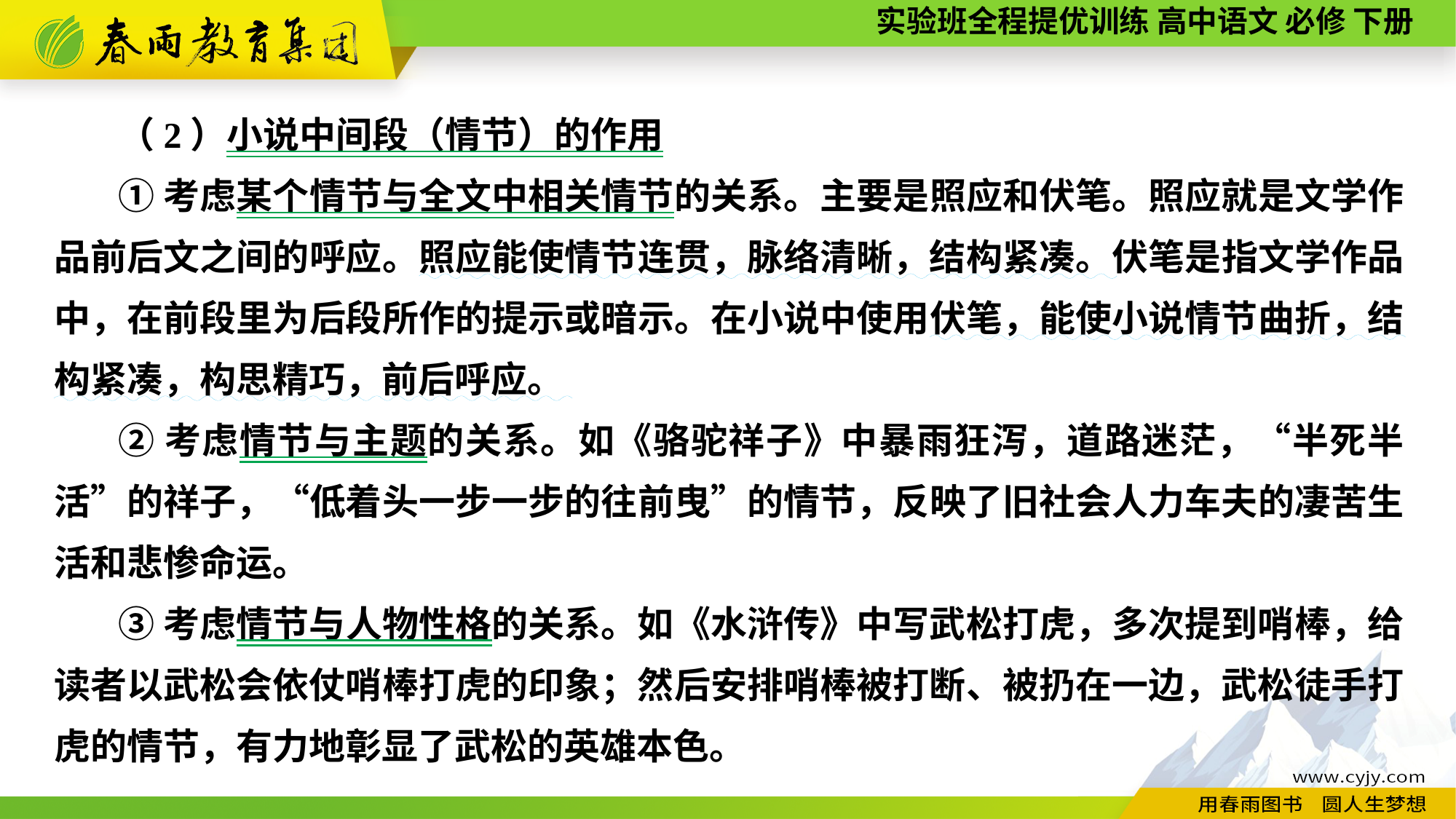

（2）小说中间段（情节）的作用
①考虑某个情节与全文中相关情节的关系。主要是照应和伏笔。照应就是文学作品前后文之间的呼应。照应能使情节连贯，脉络清晰，结构紧凑。伏笔是指文学作品中，在前段里为后段所作的提示或暗示。在小说中使用伏笔，能使小说情节曲折，结构紧凑，构思精巧，前后呼应。
②考虑情节与主题的关系。如《骆驼祥子》中暴雨狂泻，道路迷茫，“半死半活”的祥子，“低着头一步一步的往前曳”的情节，反映了旧社会人力车夫的凄苦生活和悲惨命运。
③考虑情节与人物性格的关系。如《水浒传》中写武松打虎，多次提到哨棒，给读者以武松会依仗哨棒打虎的印象；然后安排哨棒被打断、被扔在一边，武松徒手打虎的情节，有力地彰显了武松的英雄本色。